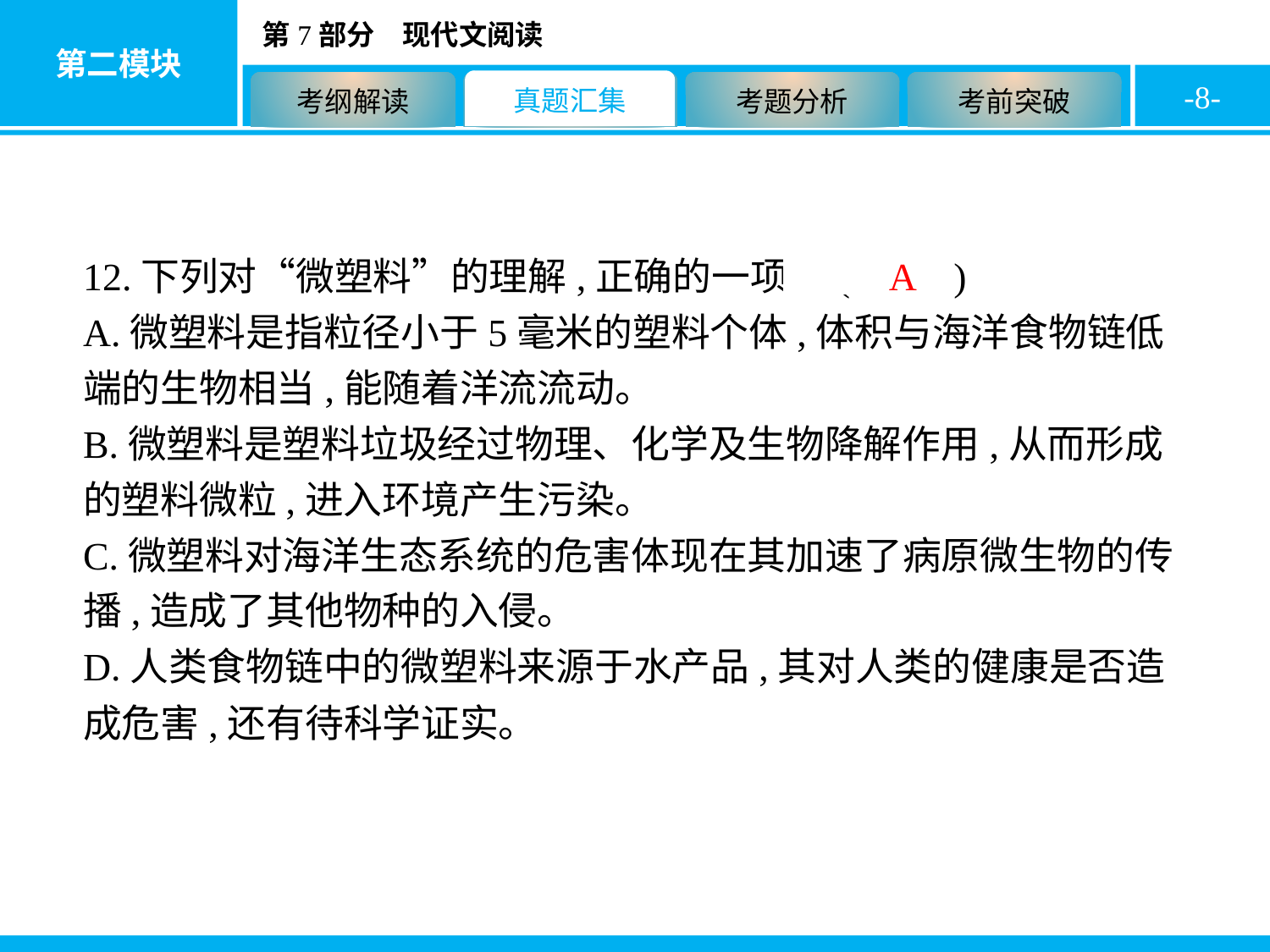

-8-
12.下列对“微塑料”的理解,正确的一项是(    A    )
A.微塑料是指粒径小于5毫米的塑料个体,体积与海洋食物链低端的生物相当,能随着洋流流动。
B.微塑料是塑料垃圾经过物理、化学及生物降解作用,从而形成的塑料微粒,进入环境产生污染。
C.微塑料对海洋生态系统的危害体现在其加速了病原微生物的传播,造成了其他物种的入侵。
D.人类食物链中的微塑料来源于水产品,其对人类的健康是否造成危害,还有待科学证实。